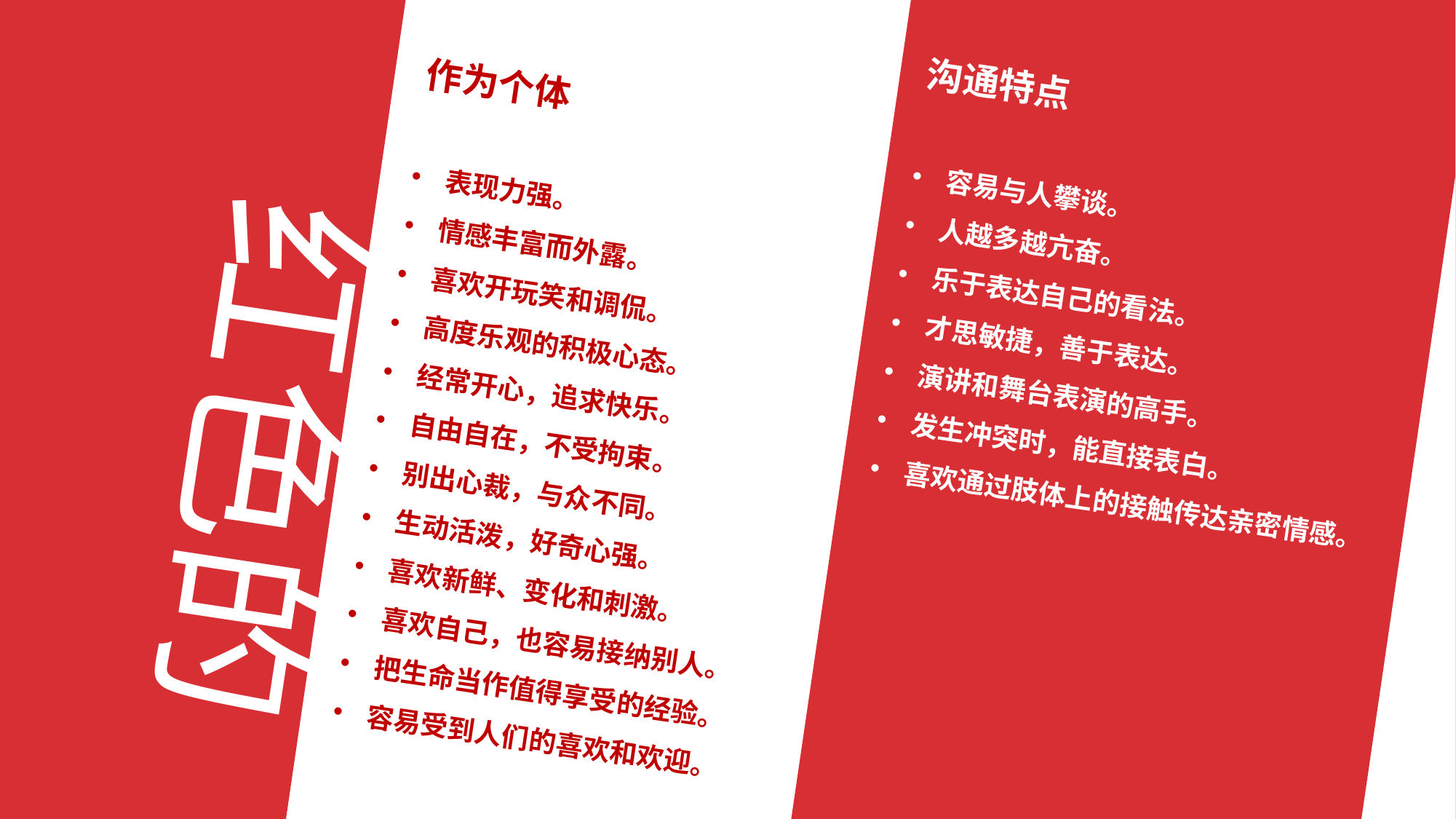

作为个体

表现力强。
情感丰富而外露。
喜欢开玩笑和调侃。
高度乐观的积极心态。
经常开心，追求快乐。
自由自在，不受拘束。
别出心裁，与众不同。
生动活泼，好奇心强。
喜欢新鲜、变化和刺激。
喜欢自己，也容易接纳别人。
把生命当作值得享受的经验。
容易受到人们的喜欢和欢迎。
沟通特点

容易与人攀谈。
人越多越亢奋。
乐于表达自己的看法。
才思敏捷，善于表达。
演讲和舞台表演的高手。
发生冲突时，能直接表白。
喜欢通过肢体上的接触传达亲密情感。

红色的